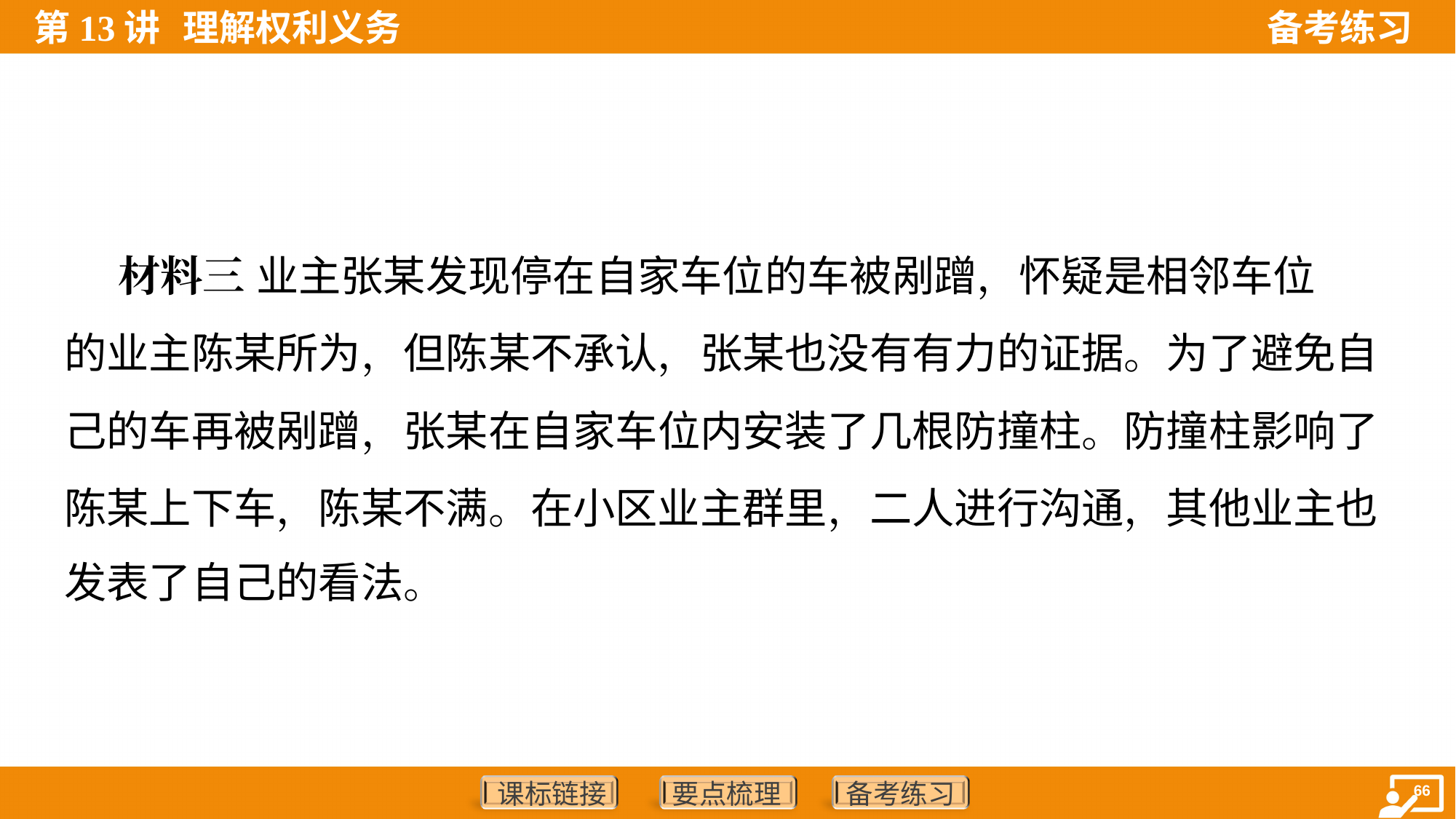

材料三 业主张某发现停在自家车位的车被剐蹭，怀疑是相邻车位
的业主陈某所为，但陈某不承认，张某也没有有力的证据。为了避免自
己的车再被剐蹭，张某在自家车位内安装了几根防撞柱。防撞柱影响了
陈某上下车，陈某不满。在小区业主群里，二人进行沟通，其他业主也
发表了自己的看法。